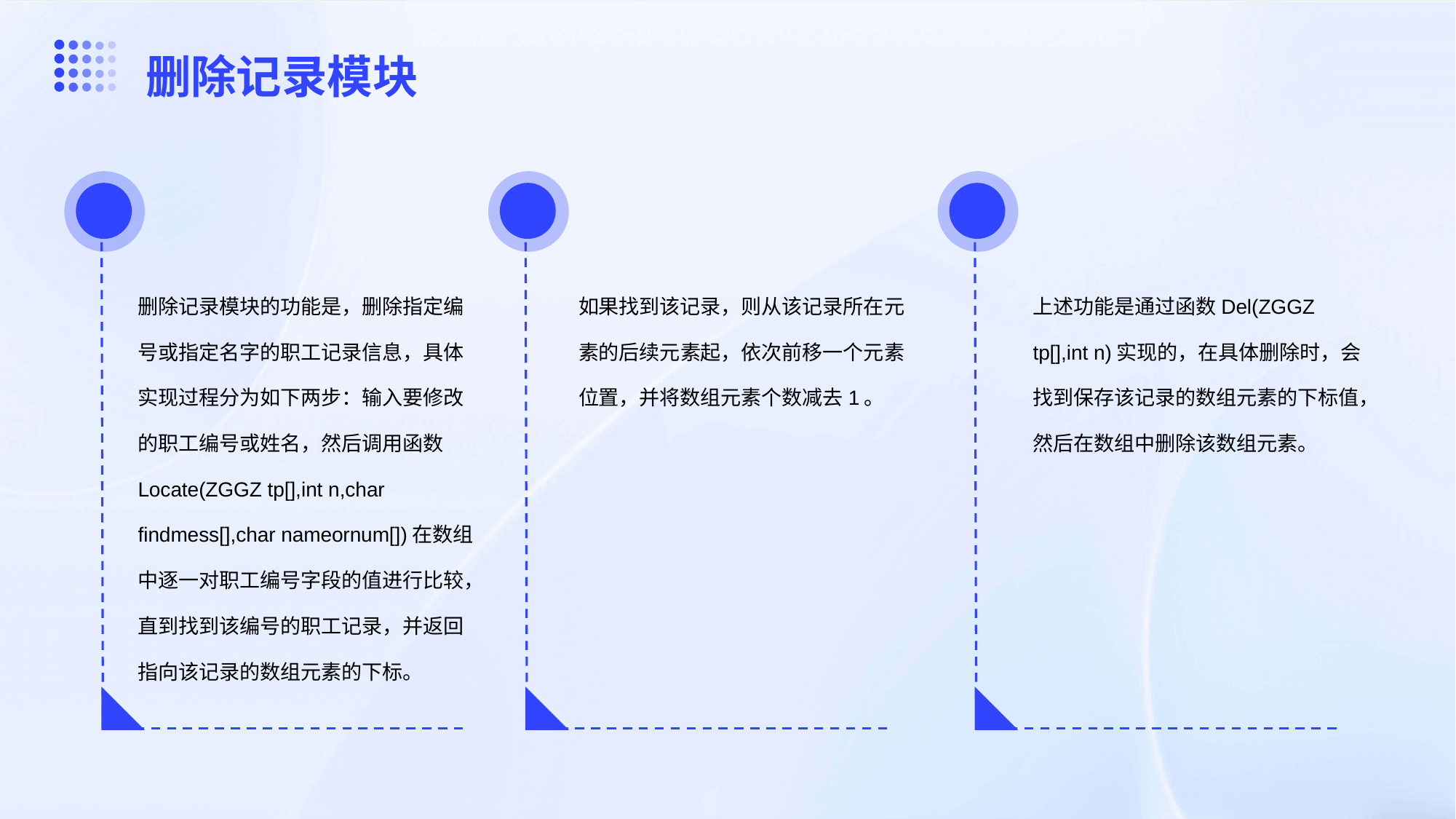

删除记录模块

删除记录模块的功能是，删除指定编号或指定名字的职工记录信息，具体实现过程分为如下两步：输入要修改的职工编号或姓名，然后调用函数Locate(ZGGZ tp[],int n,char findmess[],char nameornum[])在数组中逐一对职工编号字段的值进行比较，直到找到该编号的职工记录，并返回指向该记录的数组元素的下标。
如果找到该记录，则从该记录所在元素的后续元素起，依次前移一个元素位置，并将数组元素个数减去1。
上述功能是通过函数Del(ZGGZ tp[],int n)实现的，在具体删除时，会找到保存该记录的数组元素的下标值，然后在数组中删除该数组元素。